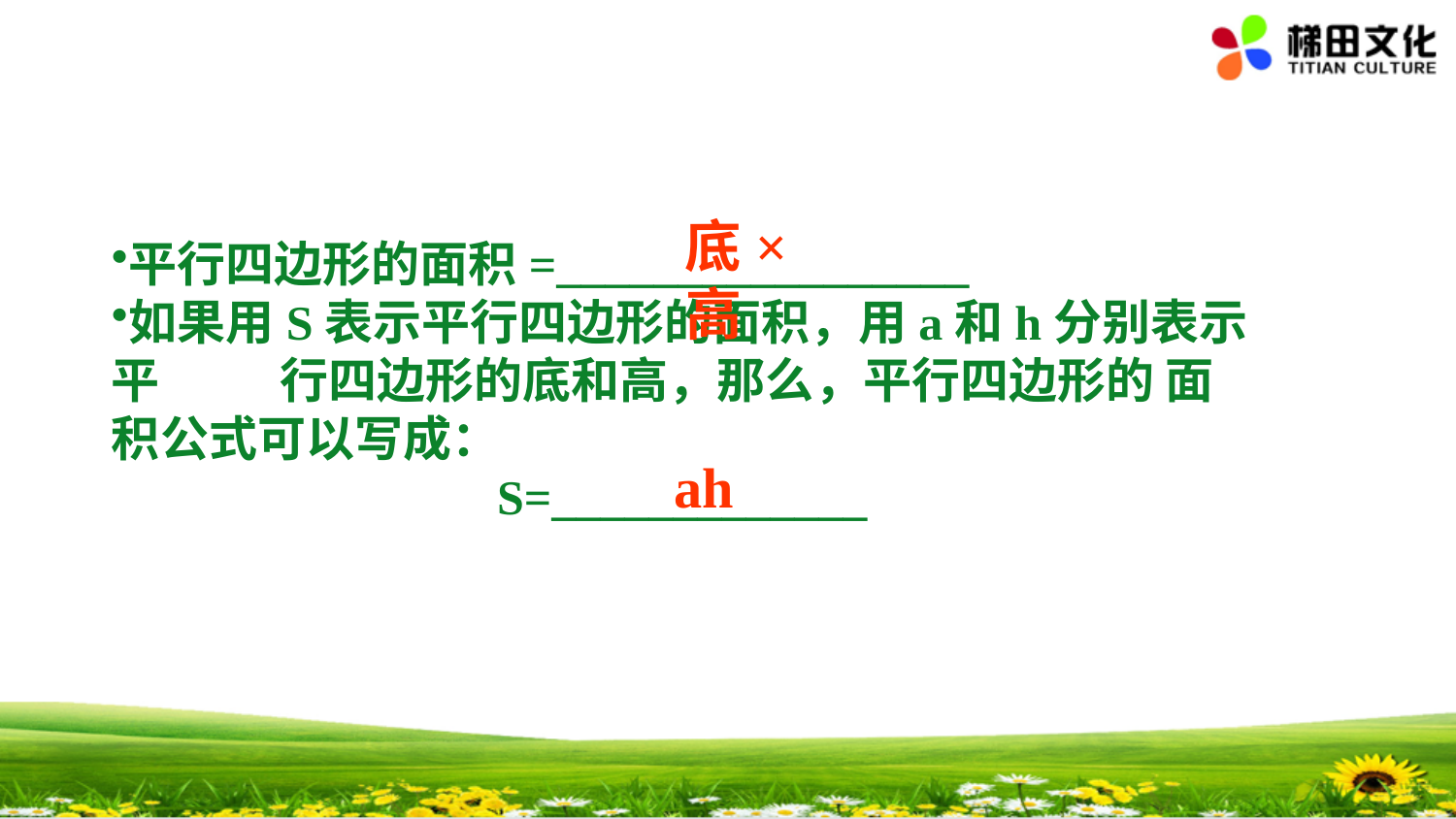

底×高
平行四边形的面积=_________________
如果用S表示平行四边形的面积，用a和h分别表示平           行四边形的底和高，那么，平行四边形的 面积公式可以写成：
S=_____________
ah